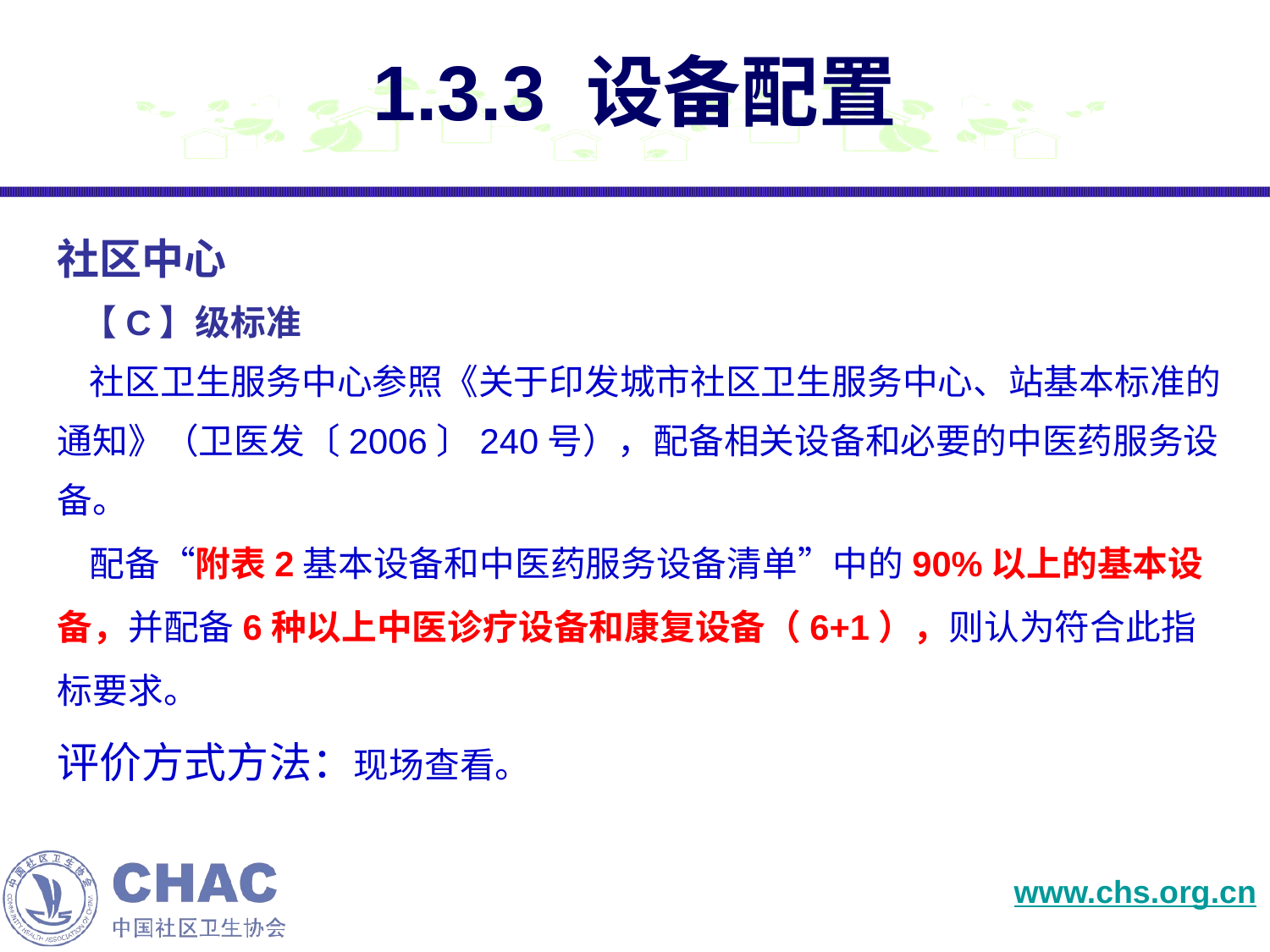

# 1.3.3 设备配置
社区中心
  【C】级标准
   社区卫生服务中心参照《关于印发城市社区卫生服务中心、站基本标准的通知》（卫医发〔2006〕240号），配备相关设备和必要的中医药服务设备。
   配备“附表2基本设备和中医药服务设备清单”中的90%以上的基本设备，并配备6种以上中医诊疗设备和康复设备（6+1），则认为符合此指标要求。
评价方式方法：现场查看。